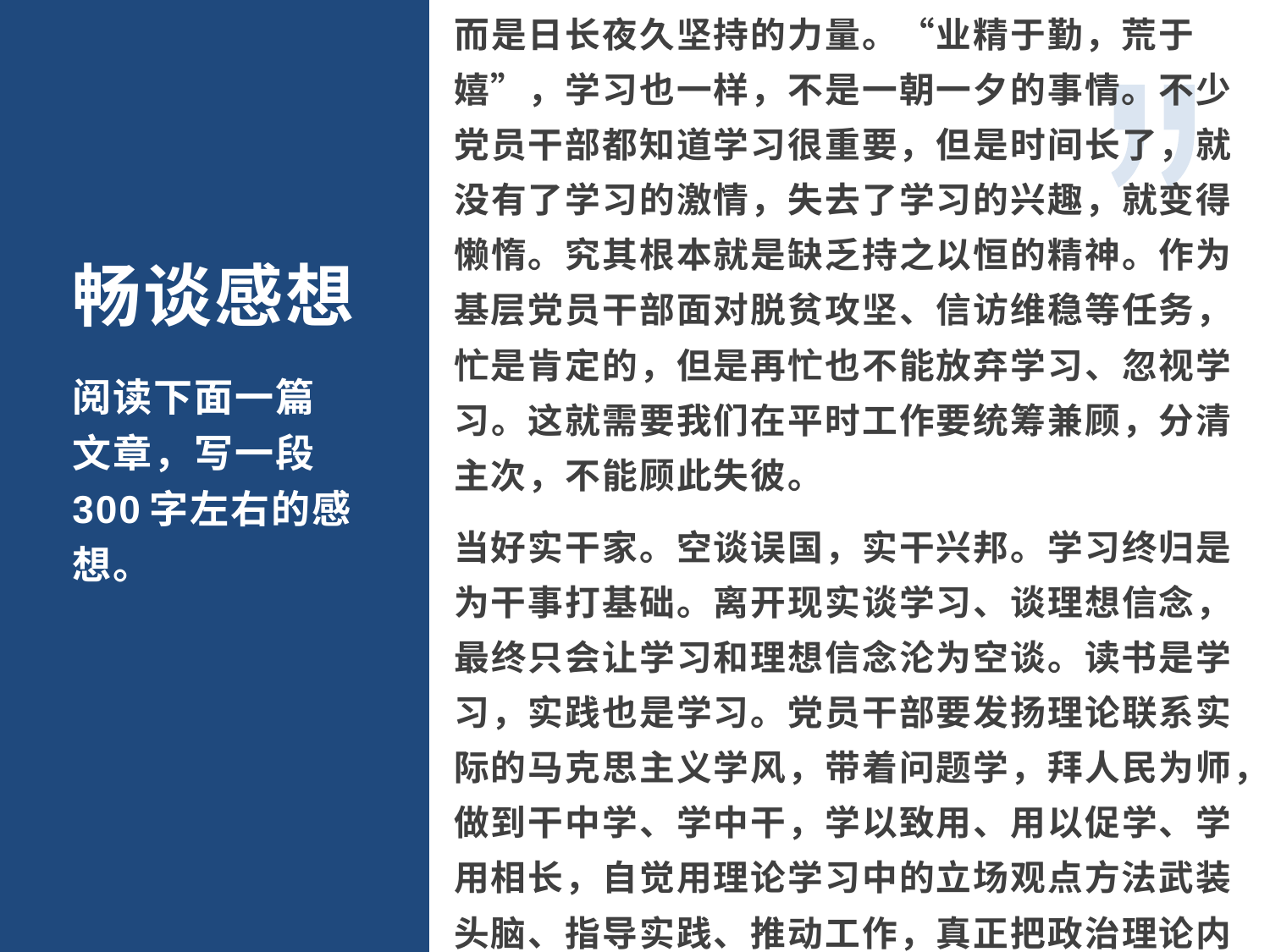

学习贵在坚持。水滴石穿，不是水的力量有多大，而是日长夜久坚持的力量。“业精于勤，荒于嬉”，学习也一样，不是一朝一夕的事情。不少党员干部都知道学习很重要，但是时间长了，就没有了学习的激情，失去了学习的兴趣，就变得懒惰。究其根本就是缺乏持之以恒的精神。作为基层党员干部面对脱贫攻坚、信访维稳等任务，忙是肯定的，但是再忙也不能放弃学习、忽视学习。这就需要我们在平时工作要统筹兼顾，分清主次，不能顾此失彼。
当好实干家。空谈误国，实干兴邦。学习终归是为干事打基础。离开现实谈学习、谈理想信念，最终只会让学习和理想信念沦为空谈。读书是学习，实践也是学习。党员干部要发扬理论联系实际的马克思主义学风，带着问题学，拜人民为师，做到干中学、学中干，学以致用、用以促学、学用相长，自觉用理论学习中的立场观点方法武装头脑、指导实践、推动工作，真正把政治理论内化于心、外化于行。

畅谈感想
阅读下面一篇文章，写一段300字左右的感想。